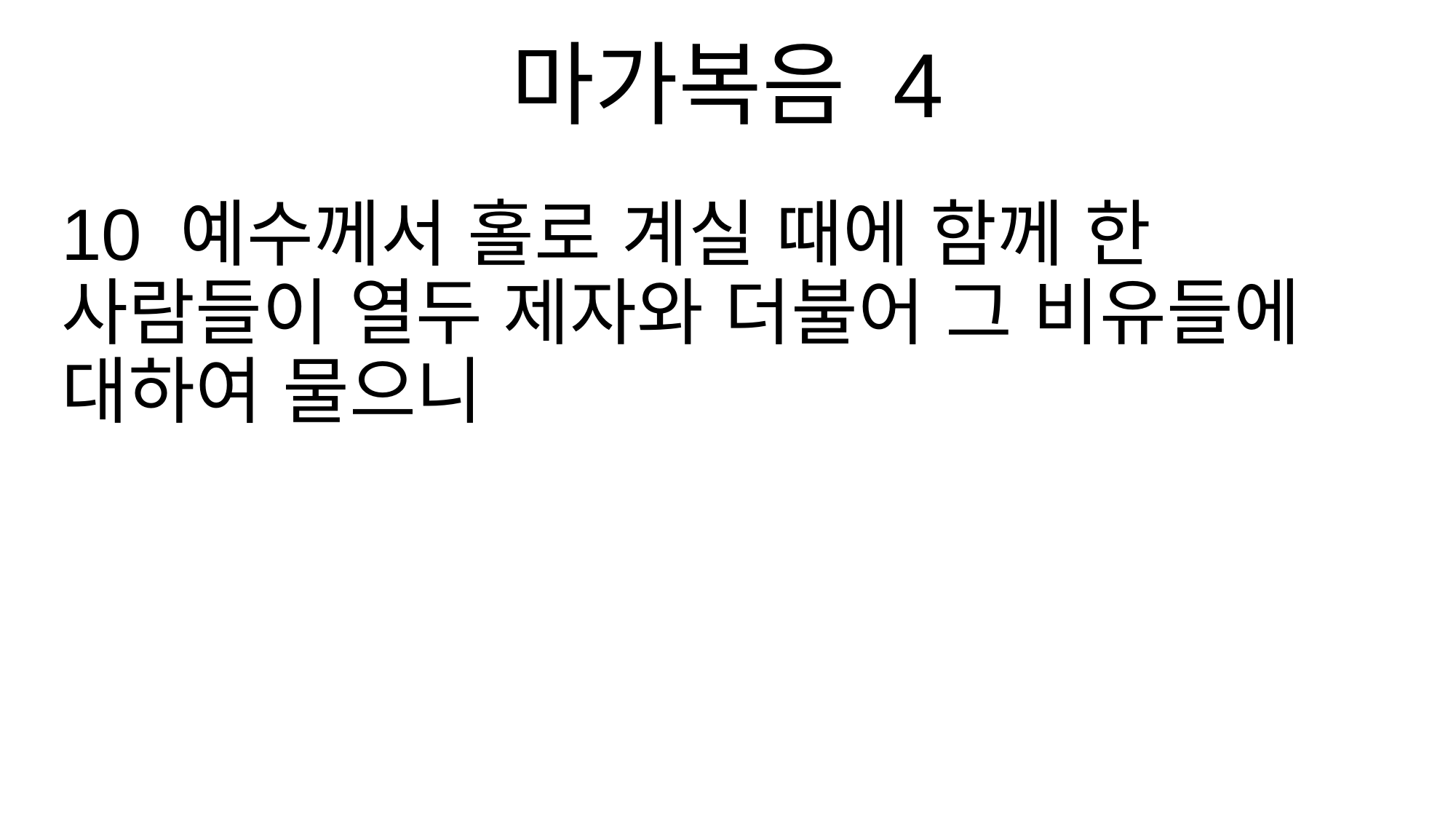

마가복음 4
10 예수께서 홀로 계실 때에 함께 한 사람들이 열두 제자와 더불어 그 비유들에 대하여 물으니